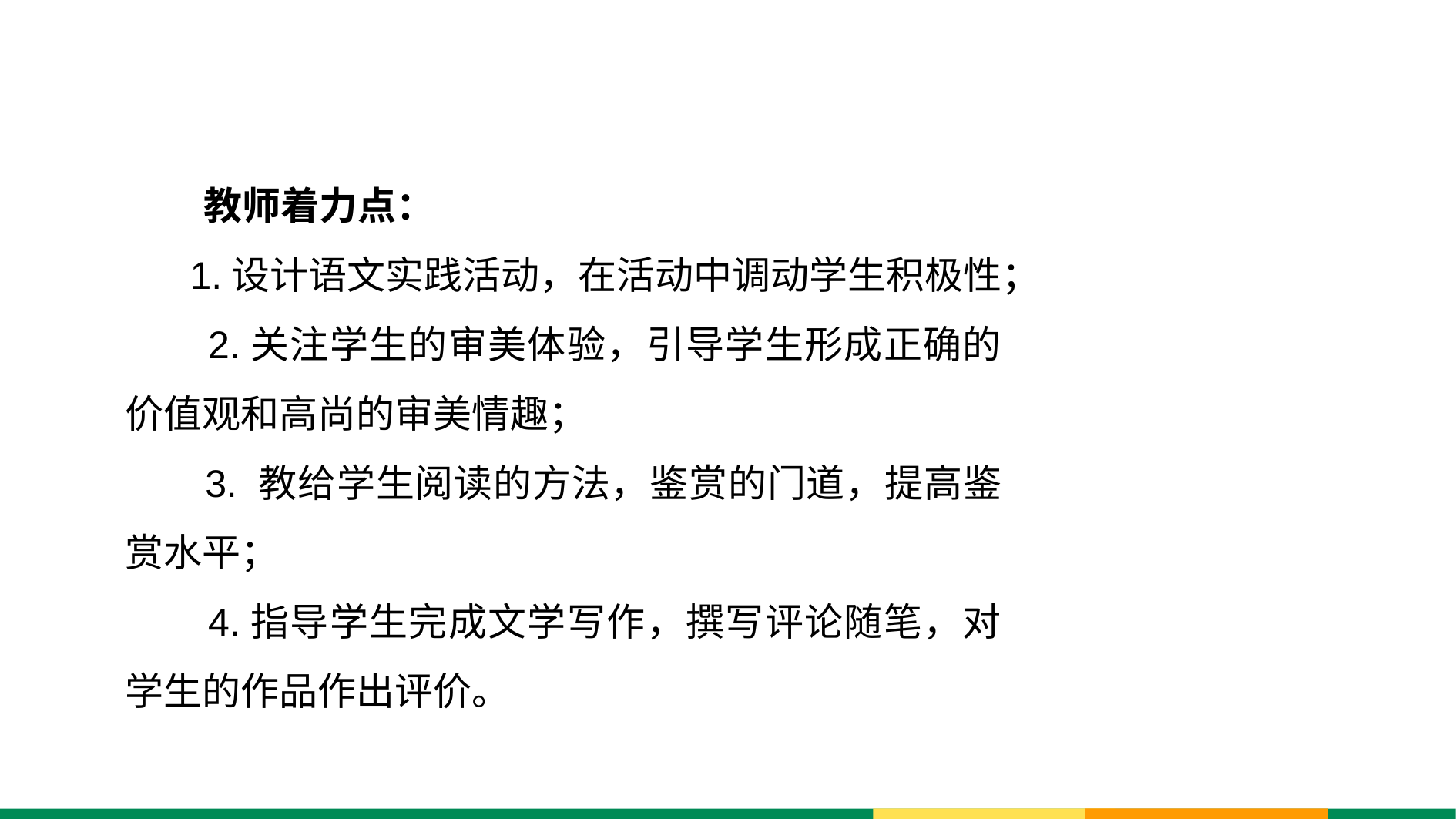

教师着力点：
      1.设计语文实践活动，在活动中调动学生积极性；
       2.关注学生的审美体验，引导学生形成正确的价值观和高尚的审美情趣；
       3. 教给学生阅读的方法，鉴赏的门道，提高鉴赏水平；
       4.指导学生完成文学写作，撰写评论随笔，对学生的作品作出评价。